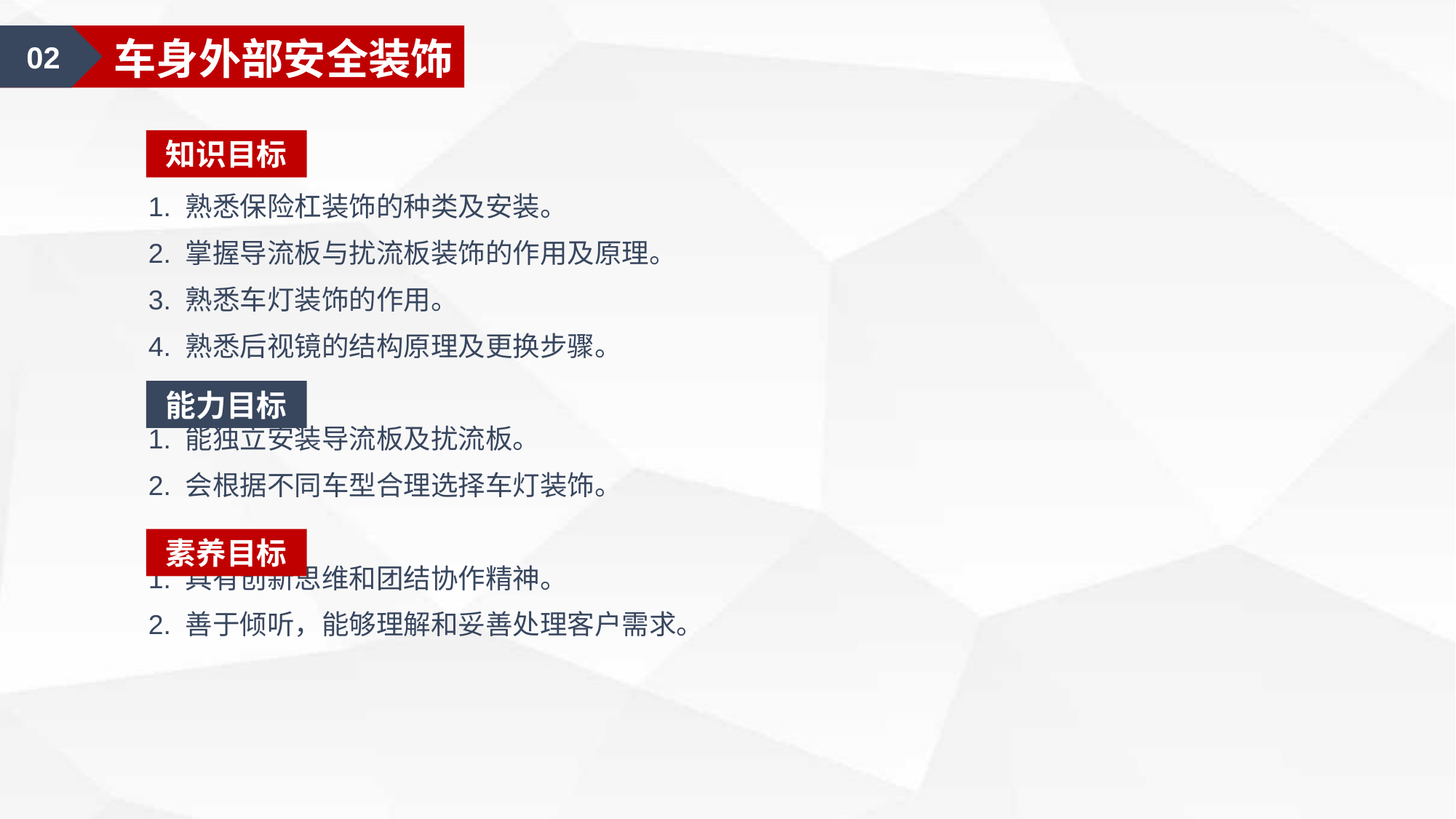

02
车身外部安全装饰
知识目标
1. 熟悉保险杠装饰的种类及安装。
2. 掌握导流板与扰流板装饰的作用及原理。
3. 熟悉车灯装饰的作用。
4. 熟悉后视镜的结构原理及更换步骤。

1. 能独立安装导流板及扰流板。
2. 会根据不同车型合理选择车灯装饰。

1. 具有创新思维和团结协作精神。
2. 善于倾听，能够理解和妥善处理客户需求。
能力目标
素养目标